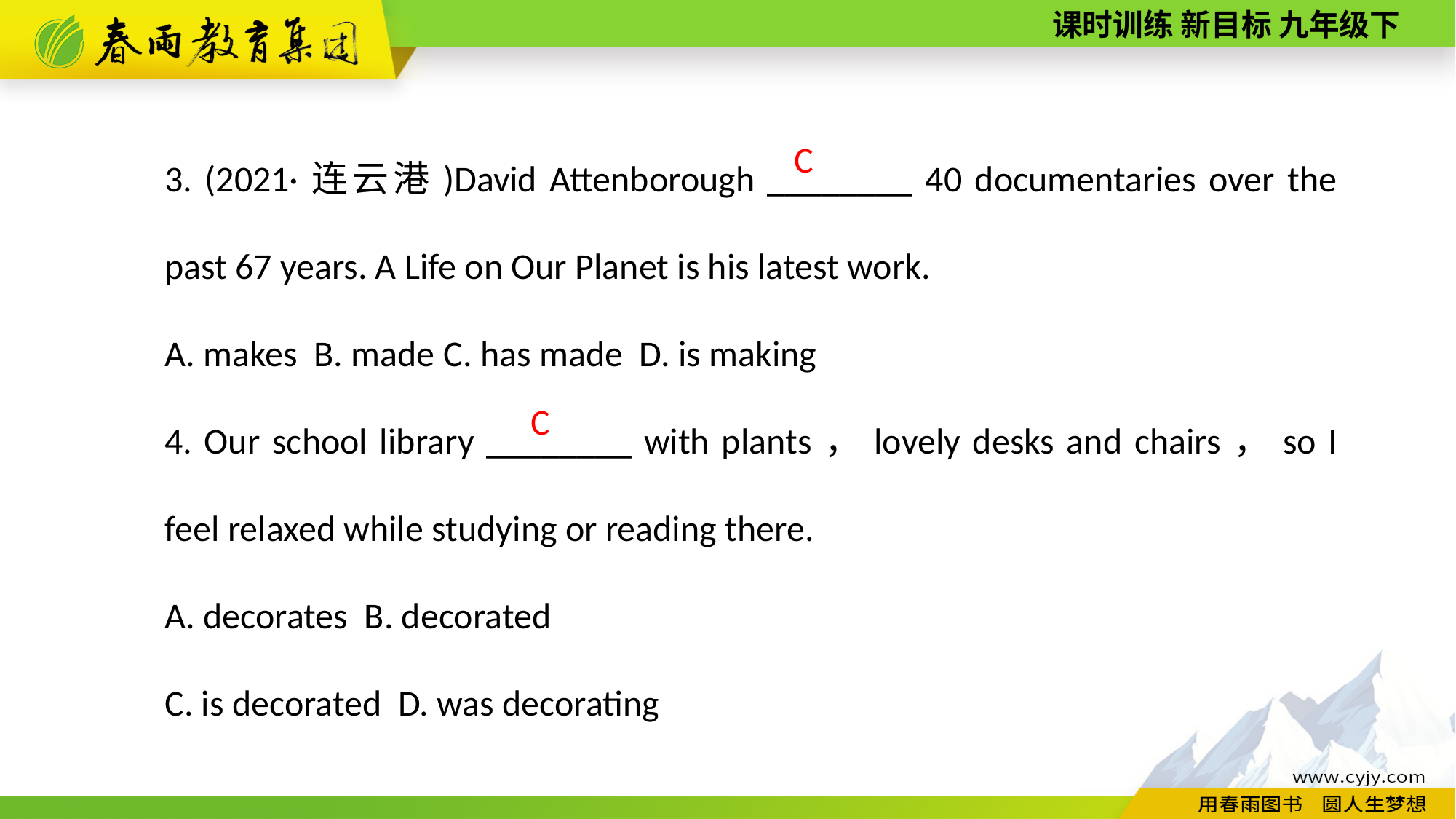

3. (2021·连云港)David Attenborough ________ 40 documentaries over the past 67 years. A Life on Our Planet is his latest work.
A. makes  B. made  C. has made  D. is making
4. Our school library ________ with plants，lovely desks and chairs，so I feel relaxed while studying or reading there.
A. decorates  B. decorated
C. is decorated  D. was decorating
C
C